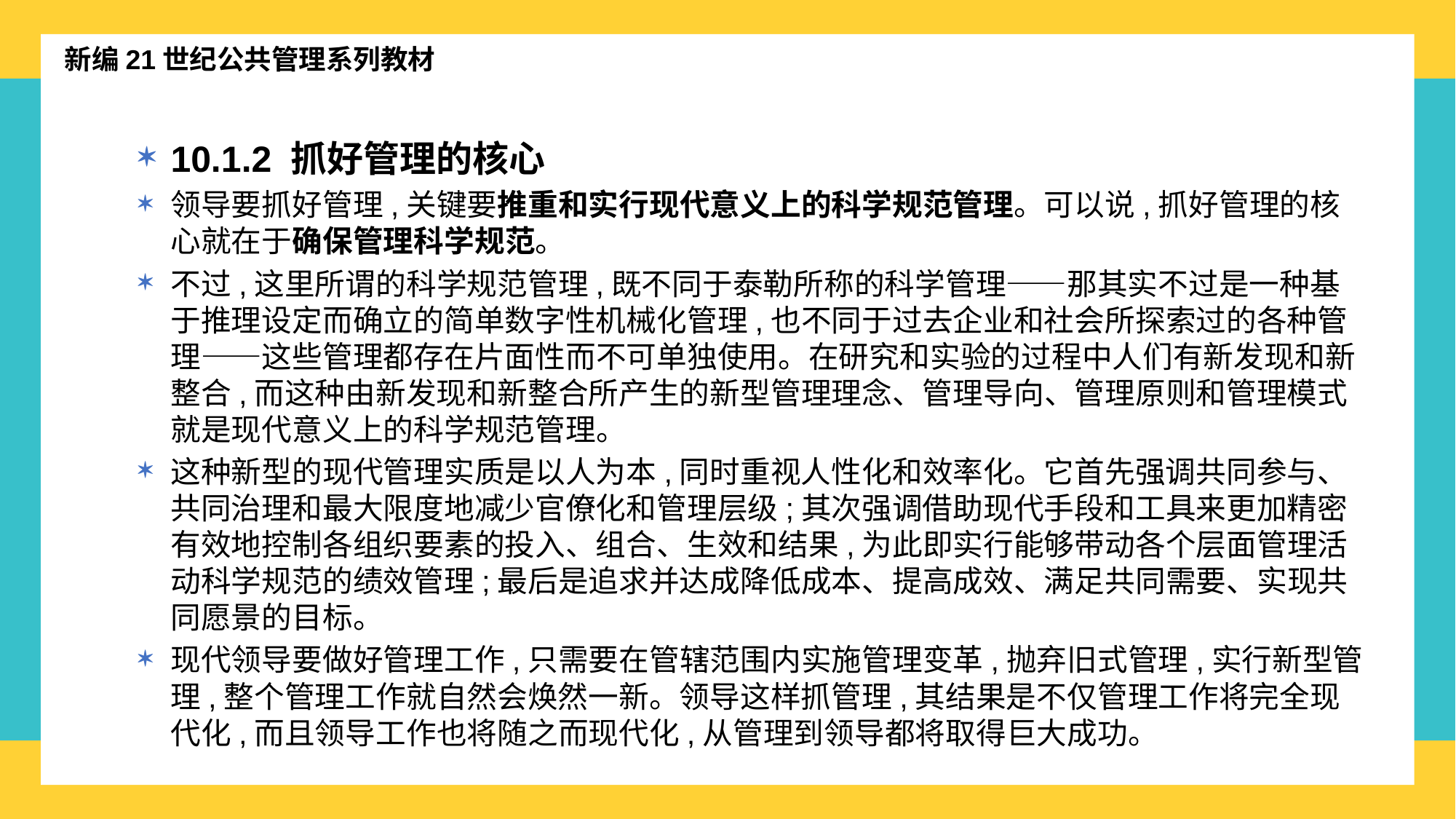

新编21世纪公共管理系列教材
10.1.2 抓好管理的核心
领导要抓好管理,关键要推重和实行现代意义上的科学规范管理。可以说,抓好管理的核心就在于确保管理科学规范。
不过,这里所谓的科学规范管理,既不同于泰勒所称的科学管理——那其实不过是一种基于推理设定而确立的简单数字性机械化管理,也不同于过去企业和社会所探索过的各种管理——这些管理都存在片面性而不可单独使用。在研究和实验的过程中人们有新发现和新整合,而这种由新发现和新整合所产生的新型管理理念、管理导向、管理原则和管理模式就是现代意义上的科学规范管理。
这种新型的现代管理实质是以人为本,同时重视人性化和效率化。它首先强调共同参与、共同治理和最大限度地减少官僚化和管理层级;其次强调借助现代手段和工具来更加精密有效地控制各组织要素的投入、组合、生效和结果,为此即实行能够带动各个层面管理活动科学规范的绩效管理;最后是追求并达成降低成本、提高成效、满足共同需要、实现共同愿景的目标。
现代领导要做好管理工作,只需要在管辖范围内实施管理变革,抛弃旧式管理,实行新型管理,整个管理工作就自然会焕然一新。领导这样抓管理,其结果是不仅管理工作将完全现代化,而且领导工作也将随之而现代化,从管理到领导都将取得巨大成功。